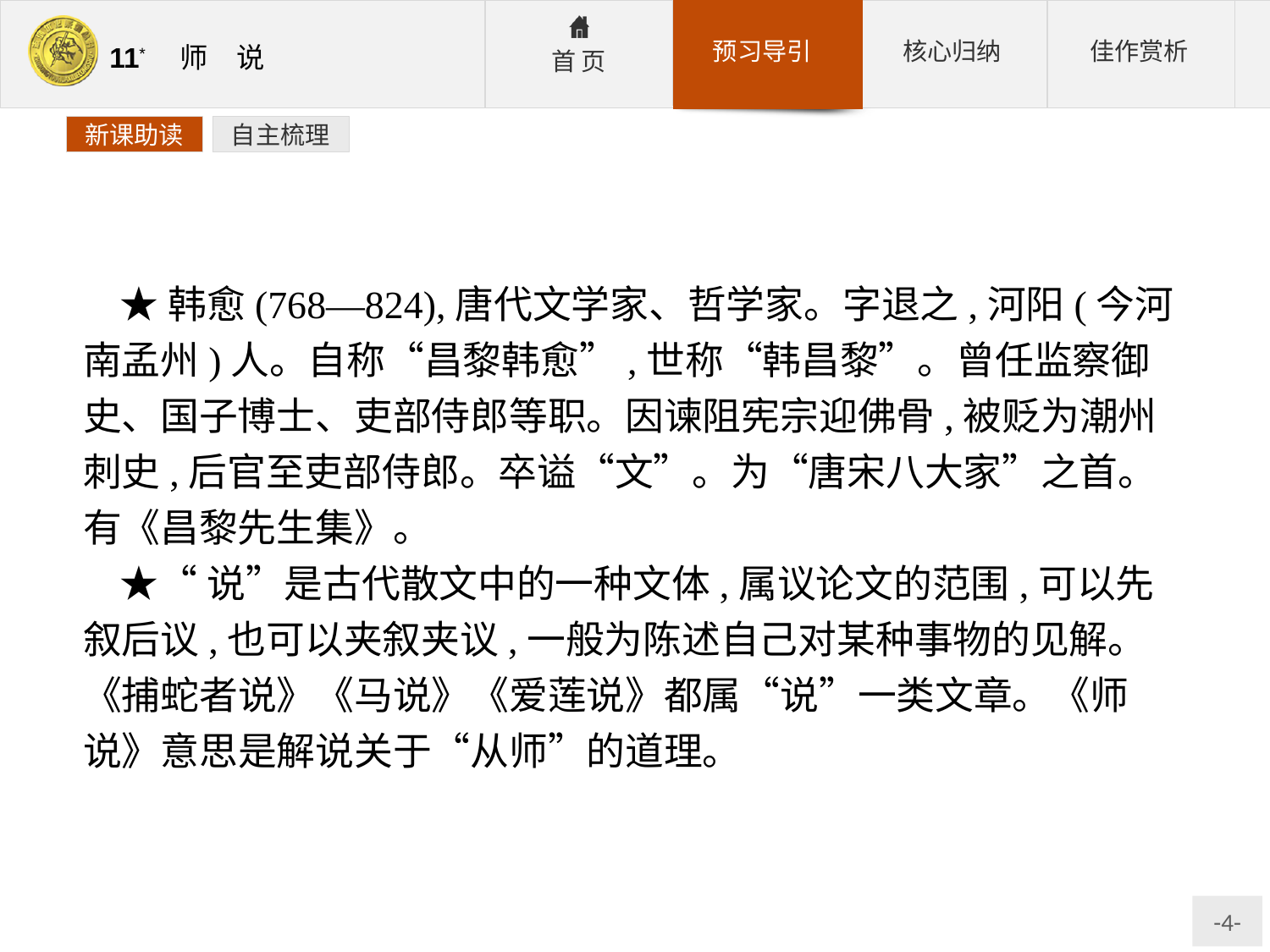

新课助读
自主梳理
★韩愈(768—824),唐代文学家、哲学家。字退之,河阳(今河南孟州)人。自称“昌黎韩愈”,世称“韩昌黎”。曾任监察御史、国子博士、吏部侍郎等职。因谏阻宪宗迎佛骨,被贬为潮州刺史,后官至吏部侍郎。卒谥“文”。为“唐宋八大家”之首。有《昌黎先生集》。
★“说”是古代散文中的一种文体,属议论文的范围,可以先叙后议,也可以夹叙夹议,一般为陈述自己对某种事物的见解。《捕蛇者说》《马说》《爱莲说》都属“说”一类文章。《师说》意思是解说关于“从师”的道理。